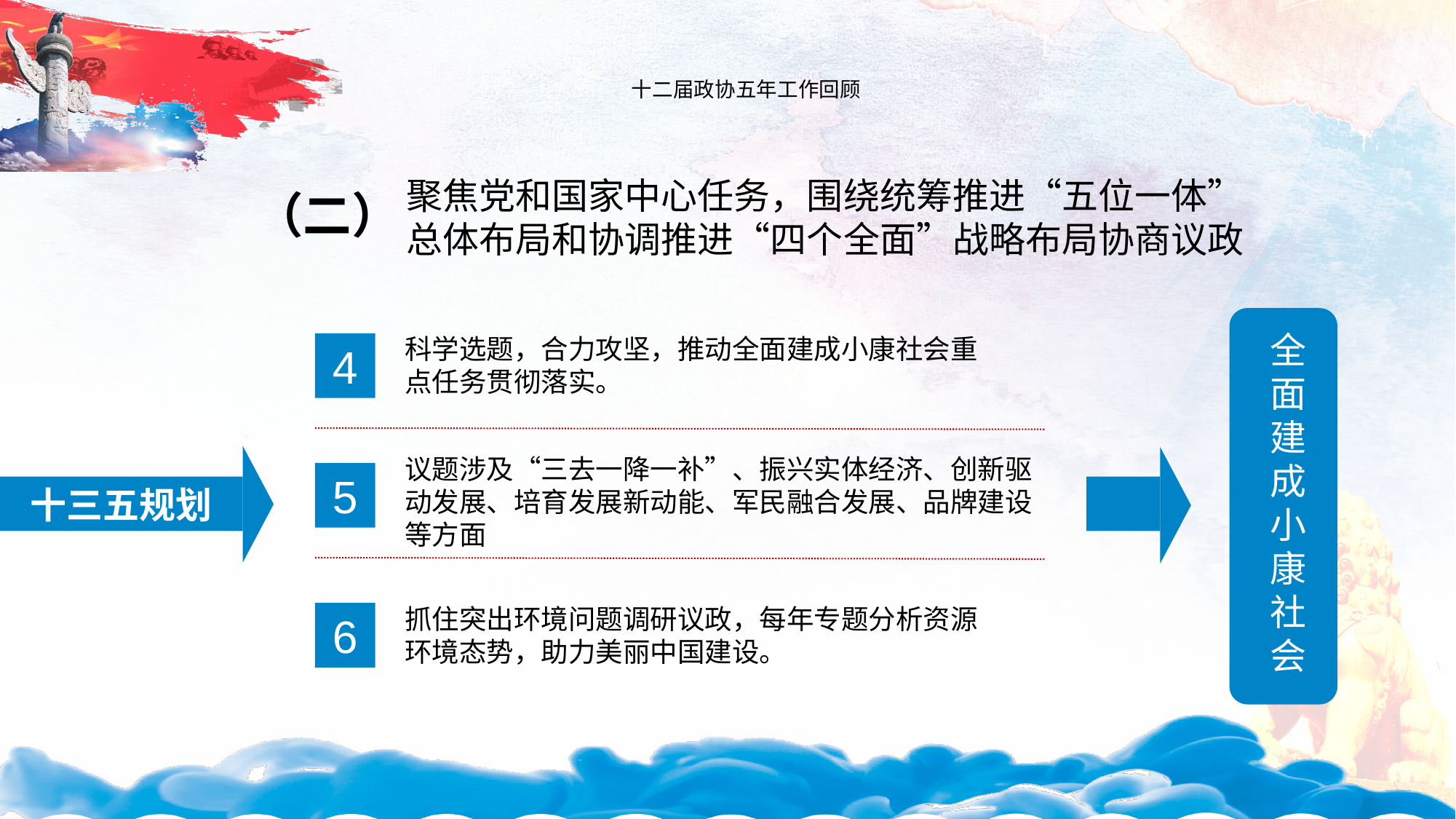

# 十二届政协五年工作回顾
聚焦党和国家中心任务，围绕统筹推进“五位一体”
总体布局和协调推进“四个全面”战略布局协商议政
（二）

全面建成小康社会

科学选题，合力攻坚，推动全面建成小康社会重点任务贯彻落实。
4

十三五规划
议题涉及“三去一降一补”、振兴实体经济、创新驱动发展、培育发展新动能、军民融合发展、品牌建设等方面
5

抓住突出环境问题调研议政，每年专题分析资源环境态势，助力美丽中国建设。
6